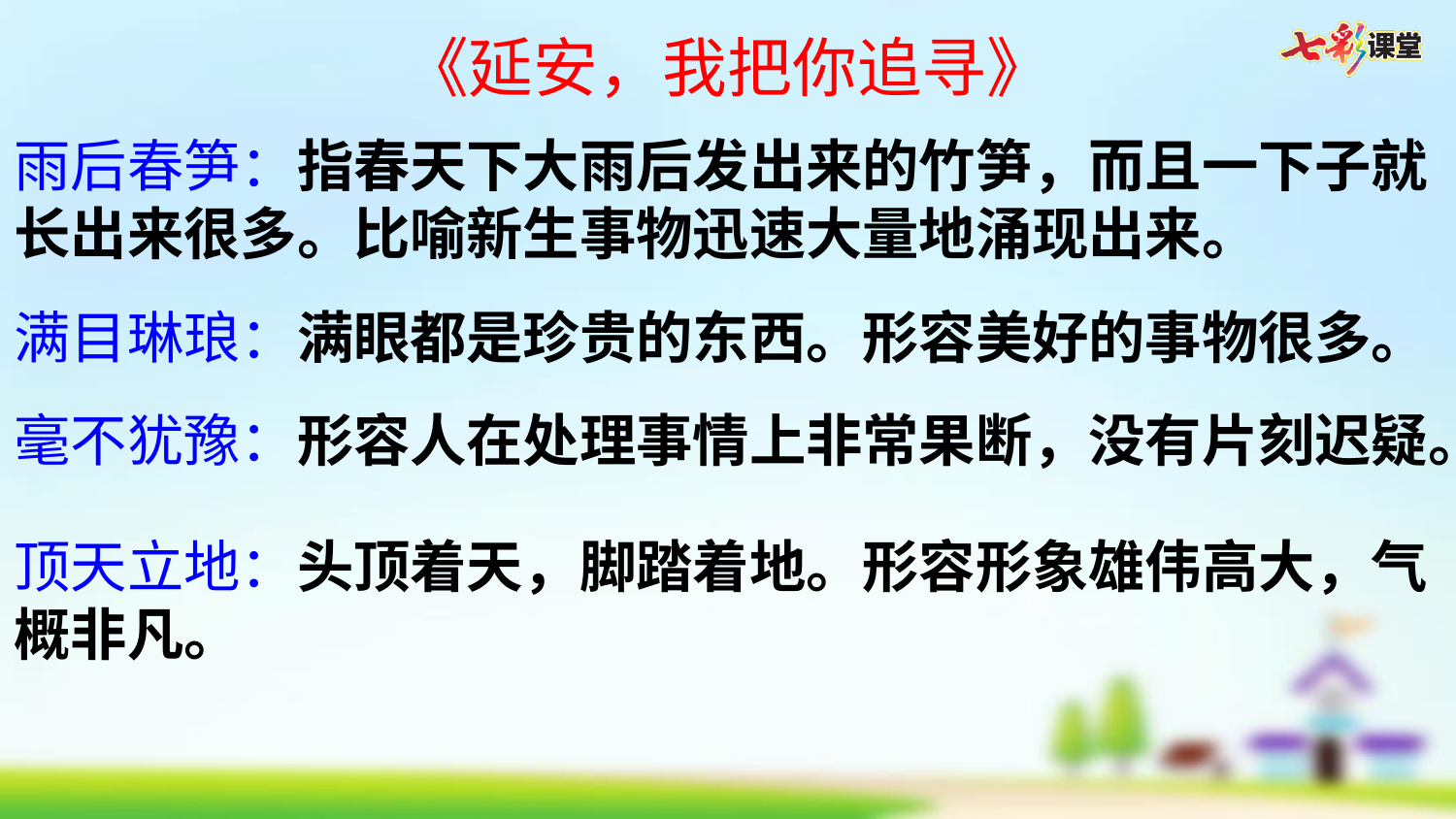

《延安，我把你追寻》
雨后春笋：指春天下大雨后发出来的竹笋，而且一下子就长出来很多。比喻新生事物迅速大量地涌现出来。
满目琳琅：满眼都是珍贵的东西。形容美好的事物很多。
毫不犹豫：形容人在处理事情上非常果断，没有片刻迟疑。
顶天立地：头顶着天，脚踏着地。形容形象雄伟高大，气概非凡。